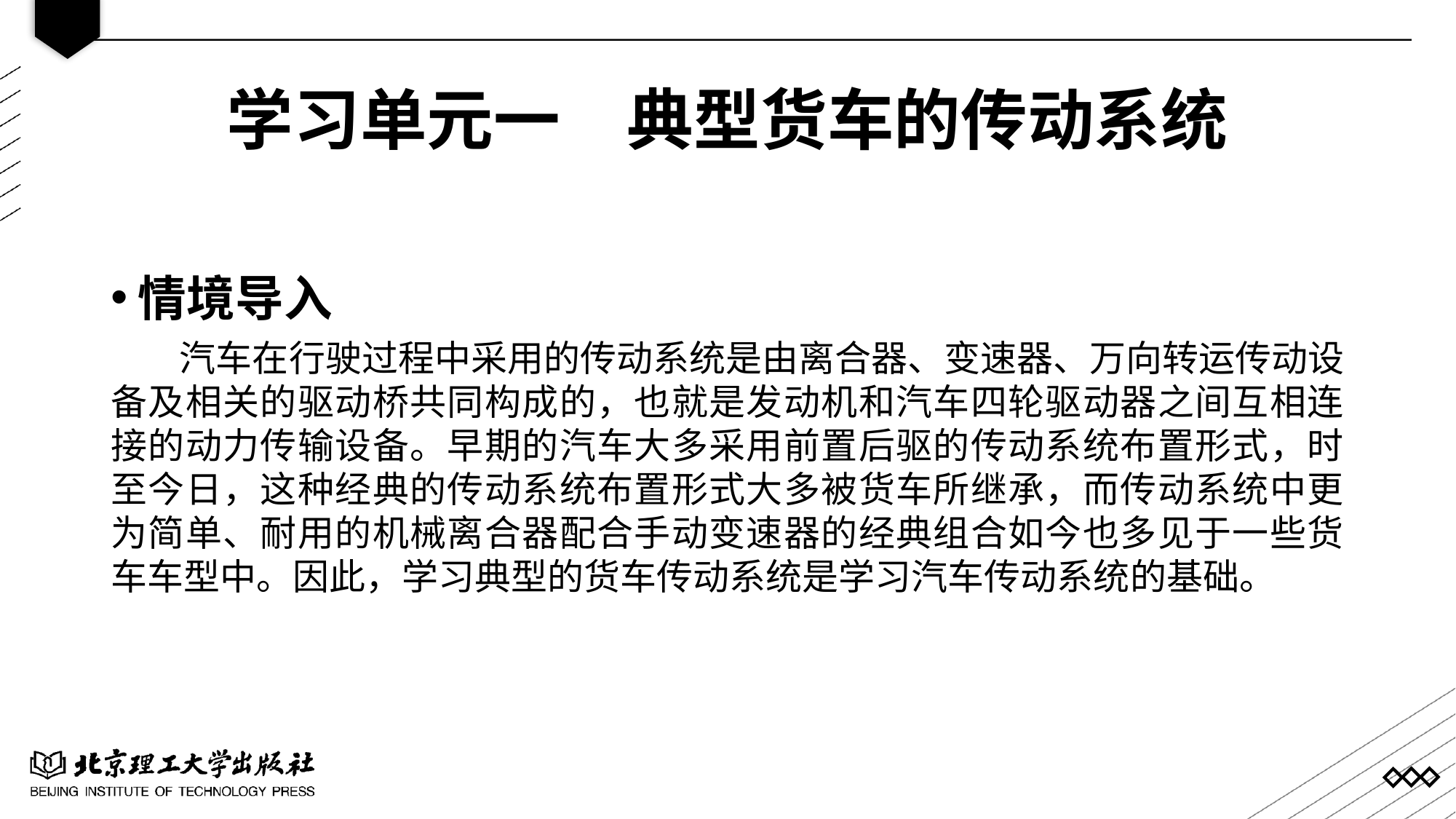

学习单元一　典型货车的传动系统
情境导入
汽车在行驶过程中采用的传动系统是由离合器、变速器、万向转运传动设备及相关的驱动桥共同构成的，也就是发动机和汽车四轮驱动器之间互相连接的动力传输设备。早期的汽车大多采用前置后驱的传动系统布置形式，时至今日，这种经典的传动系统布置形式大多被货车所继承，而传动系统中更为简单、耐用的机械离合器配合手动变速器的经典组合如今也多见于一些货车车型中。因此，学习典型的货车传动系统是学习汽车传动系统的基础。